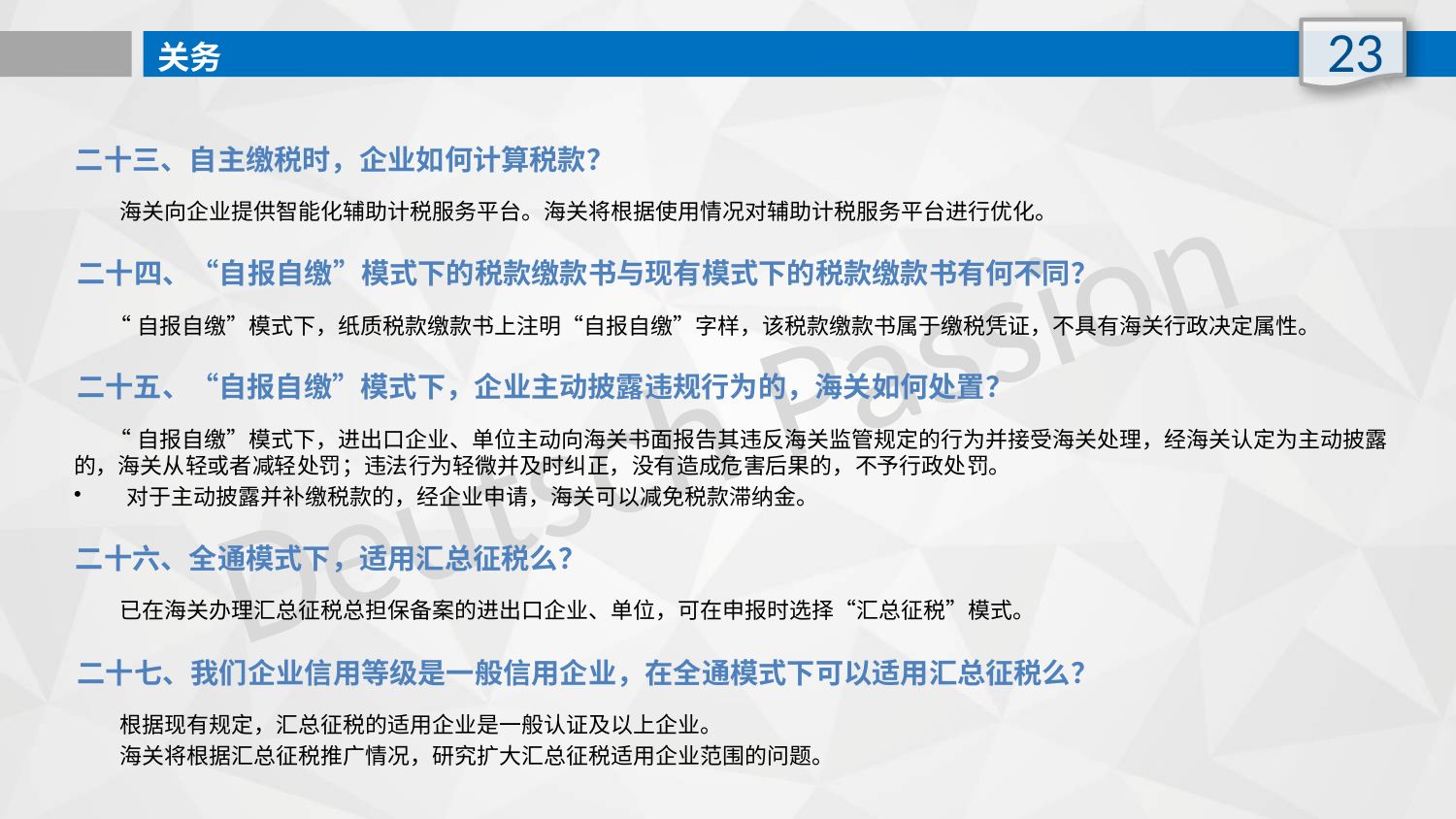

23

关务

二十三、自主缴税时，企业如何计算税款？
        海关向企业提供智能化辅助计税服务平台。海关将根据使用情况对辅助计税服务平台进行优化。
二十四、“自报自缴”模式下的税款缴款书与现有模式下的税款缴款书有何不同？
       “自报自缴”模式下，纸质税款缴款书上注明“自报自缴”字样，该税款缴款书属于缴税凭证，不具有海关行政决定属性。
Deutsch Passion
二十五、“自报自缴”模式下，企业主动披露违规行为的，海关如何处置？
       “自报自缴”模式下，进出口企业、单位主动向海关书面报告其违反海关监管规定的行为并接受海关处理，经海关认定为主动披露的，海关从轻或者减轻处罚；违法行为轻微并及时纠正，没有造成危害后果的，不予行政处罚。
　　对于主动披露并补缴税款的，经企业申请，海关可以减免税款滞纳金。
二十六、全通模式下，适用汇总征税么？
        已在海关办理汇总征税总担保备案的进出口企业、单位，可在申报时选择“汇总征税”模式。
二十七、我们企业信用等级是一般信用企业，在全通模式下可以适用汇总征税么？
        根据现有规定，汇总征税的适用企业是一般认证及以上企业。
        海关将根据汇总征税推广情况，研究扩大汇总征税适用企业范围的问题。